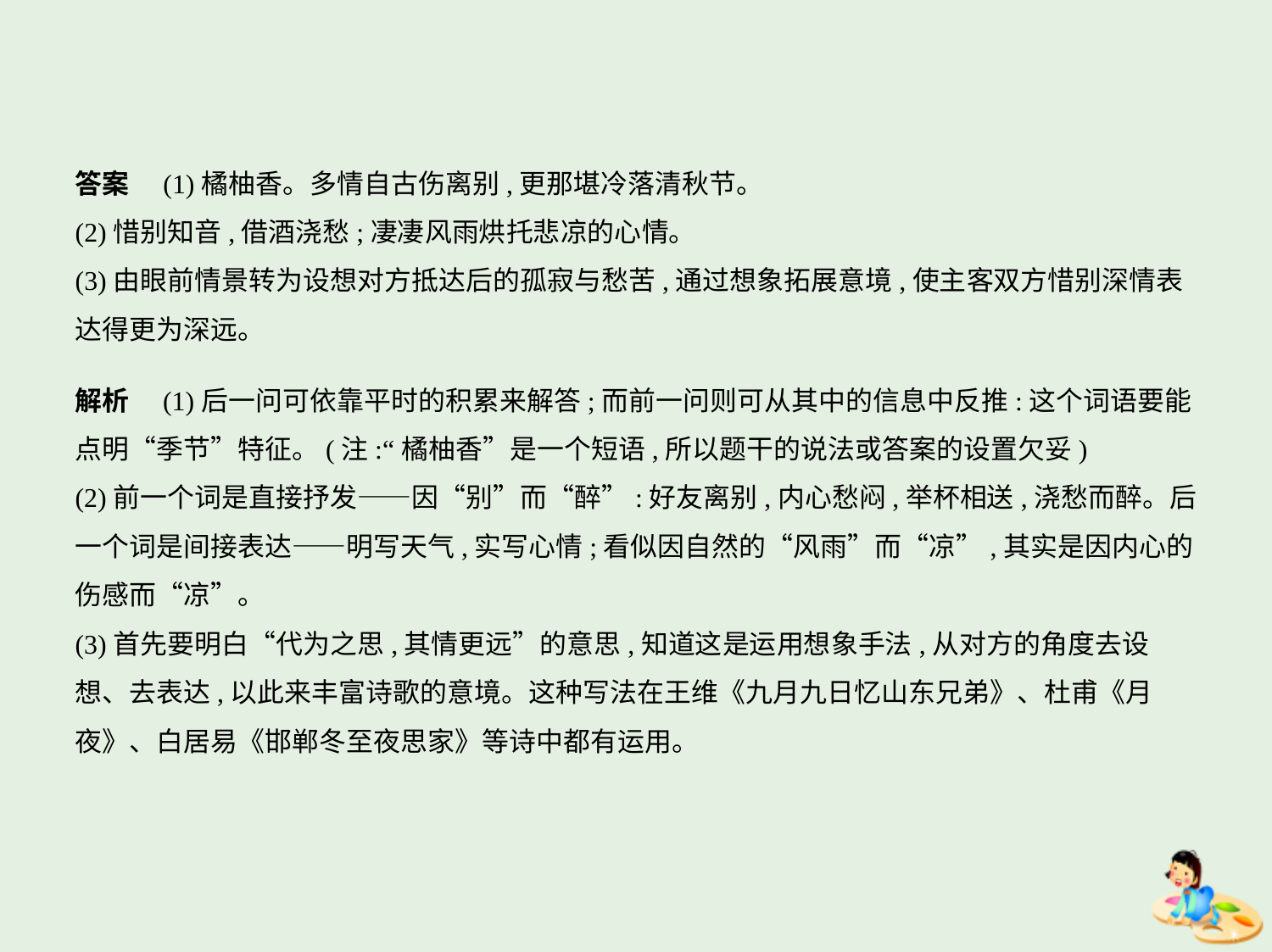

答案　(1)橘柚香。多情自古伤离别,更那堪冷落清秋节。
(2)惜别知音,借酒浇愁;凄凄风雨烘托悲凉的心情。
(3)由眼前情景转为设想对方抵达后的孤寂与愁苦,通过想象拓展意境,使主客双方惜别深情表
达得更为深远。
解析　(1)后一问可依靠平时的积累来解答;而前一问则可从其中的信息中反推:这个词语要能
点明“季节”特征。(注:“橘柚香”是一个短语,所以题干的说法或答案的设置欠妥)
(2)前一个词是直接抒发——因“别”而“醉”:好友离别,内心愁闷,举杯相送,浇愁而醉。后
一个词是间接表达——明写天气,实写心情;看似因自然的“风雨”而“凉”,其实是因内心的
伤感而“凉”。
(3)首先要明白“代为之思,其情更远”的意思,知道这是运用想象手法,从对方的角度去设
想、去表达,以此来丰富诗歌的意境。这种写法在王维《九月九日忆山东兄弟》、杜甫《月
夜》、白居易《邯郸冬至夜思家》等诗中都有运用。